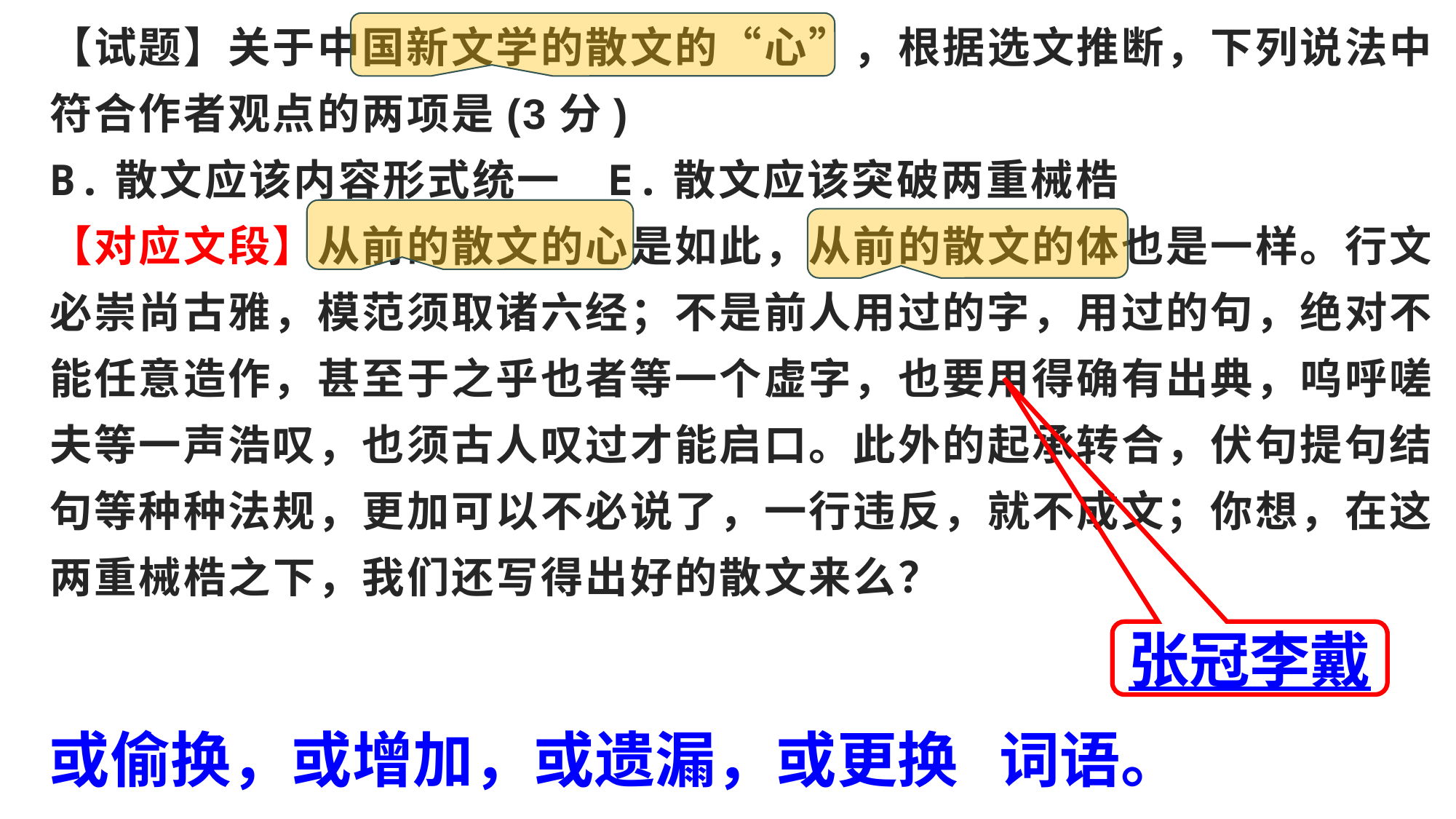

【试题】关于中国新文学的散文的“心”，根据选文推断，下列说法中符合作者观点的两项是(3分)
B.散文应该内容形式统一   E.散文应该突破两重械梏
【对应文段】从前的散文的心是如此，从前的散文的体也是一样。行文必崇尚古雅，模范须取诸六经；不是前人用过的字，用过的句，绝对不能任意造作，甚至于之乎也者等一个虚字，也要用得确有出典，呜呼嗟夫等一声浩叹，也须古人叹过才能启口。此外的起承转合，伏句提句结句等种种法规，更加可以不必说了，一行违反，就不成文；你想，在这两重械梏之下，我们还写得出好的散文来么？

张冠李戴
或偷换，或增加，或遗漏，或更换   词语。